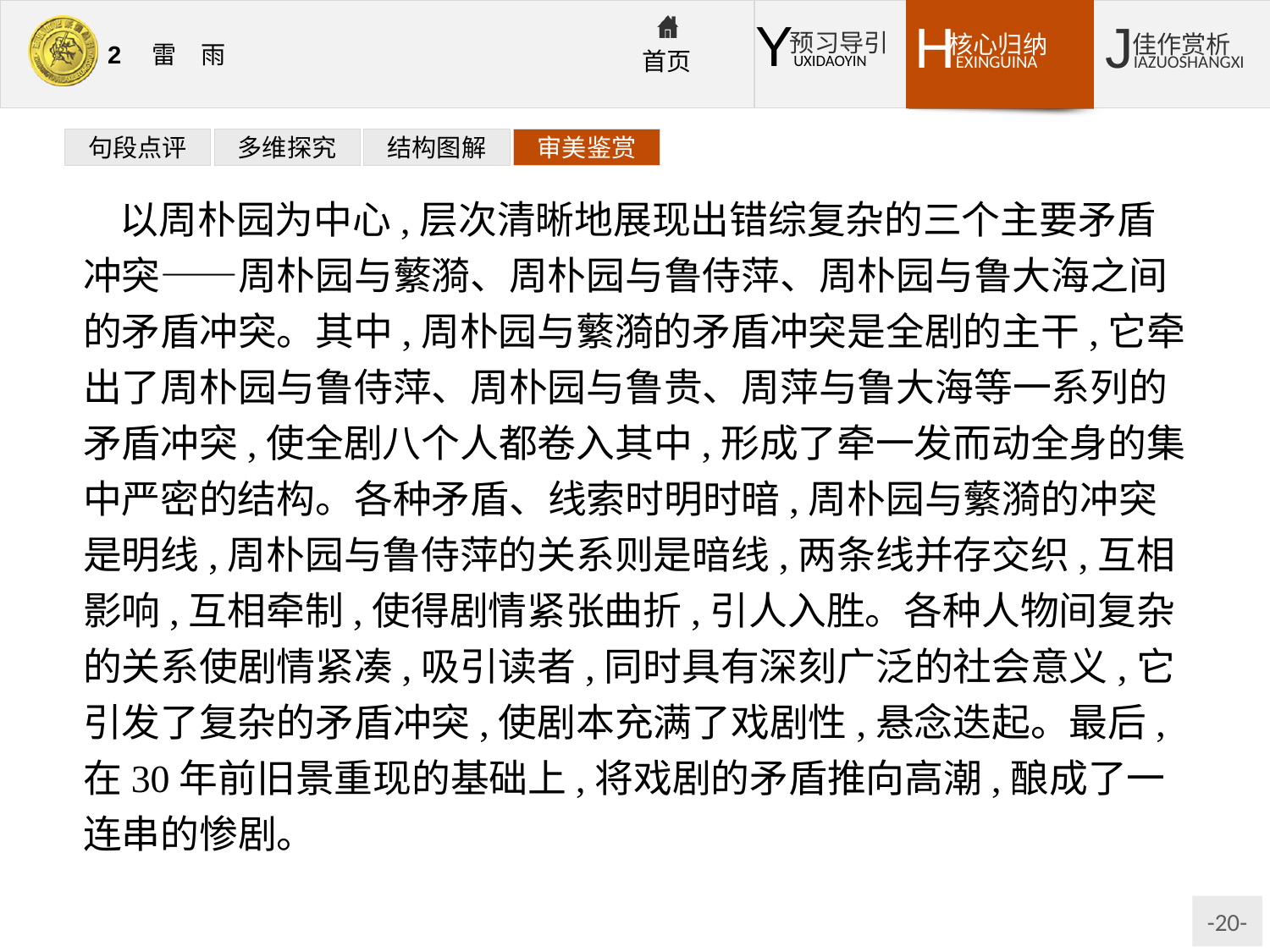

句段点评
多维探究
结构图解
审美鉴赏
以周朴园为中心,层次清晰地展现出错综复杂的三个主要矛盾冲突——周朴园与蘩漪、周朴园与鲁侍萍、周朴园与鲁大海之间的矛盾冲突。其中,周朴园与蘩漪的矛盾冲突是全剧的主干,它牵出了周朴园与鲁侍萍、周朴园与鲁贵、周萍与鲁大海等一系列的矛盾冲突,使全剧八个人都卷入其中,形成了牵一发而动全身的集中严密的结构。各种矛盾、线索时明时暗,周朴园与蘩漪的冲突是明线,周朴园与鲁侍萍的关系则是暗线,两条线并存交织,互相影响,互相牵制,使得剧情紧张曲折,引人入胜。各种人物间复杂的关系使剧情紧凑,吸引读者,同时具有深刻广泛的社会意义,它引发了复杂的矛盾冲突,使剧本充满了戏剧性,悬念迭起。最后,在30年前旧景重现的基础上,将戏剧的矛盾推向高潮,酿成了一连串的惨剧。